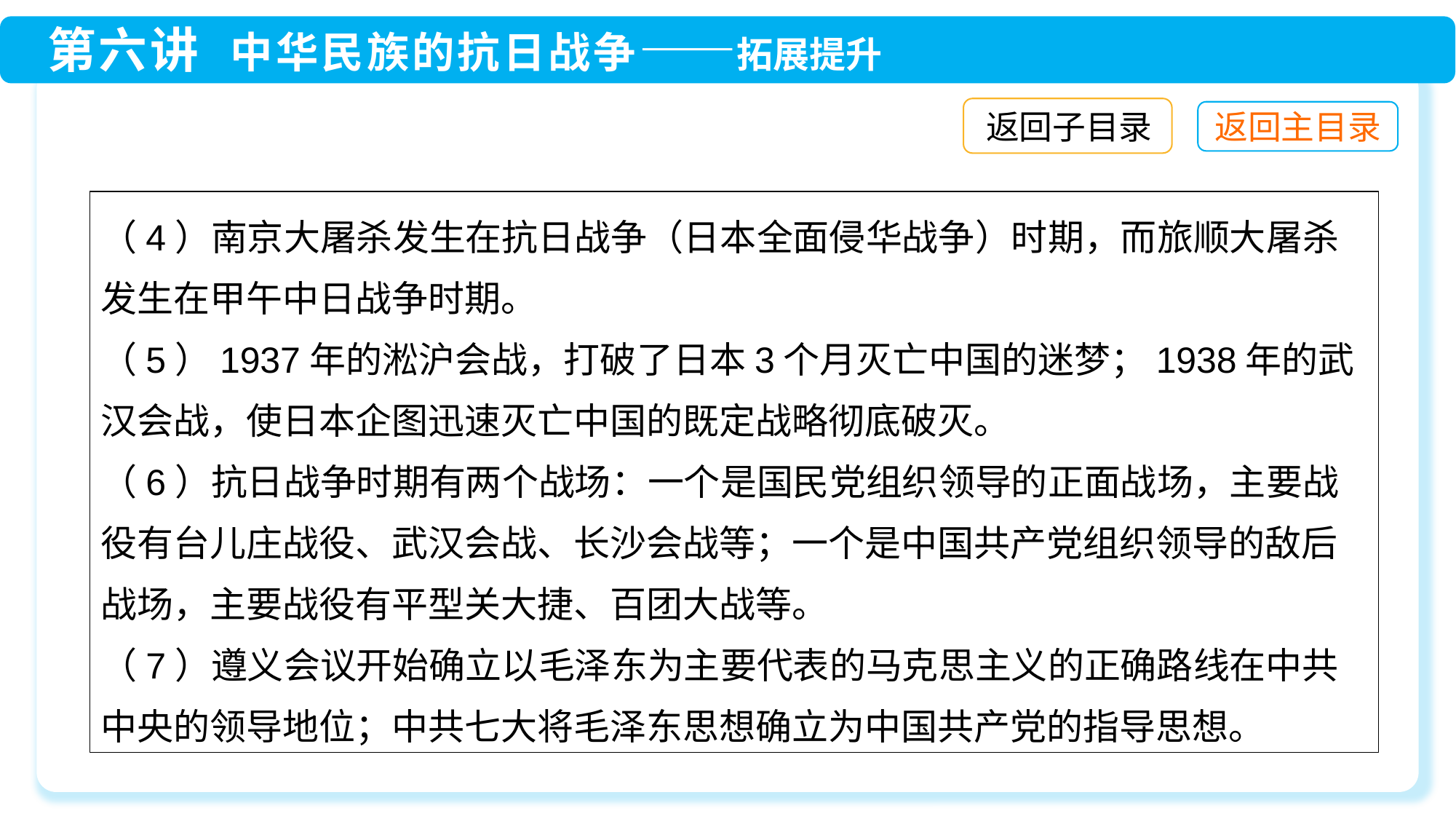

返回子目录
（4）南京大屠杀发生在抗日战争（日本全面侵华战争）时期，而旅顺大屠杀发生在甲午中日战争时期。
（5）1937年的淞沪会战，打破了日本3个月灭亡中国的迷梦；1938年的武汉会战，使日本企图迅速灭亡中国的既定战略彻底破灭。
（6）抗日战争时期有两个战场：一个是国民党组织领导的正面战场，主要战役有台儿庄战役、武汉会战、长沙会战等；一个是中国共产党组织领导的敌后战场，主要战役有平型关大捷、百团大战等。
（7）遵义会议开始确立以毛泽东为主要代表的马克思主义的正确路线在中共中央的领导地位；中共七大将毛泽东思想确立为中国共产党的指导思想。